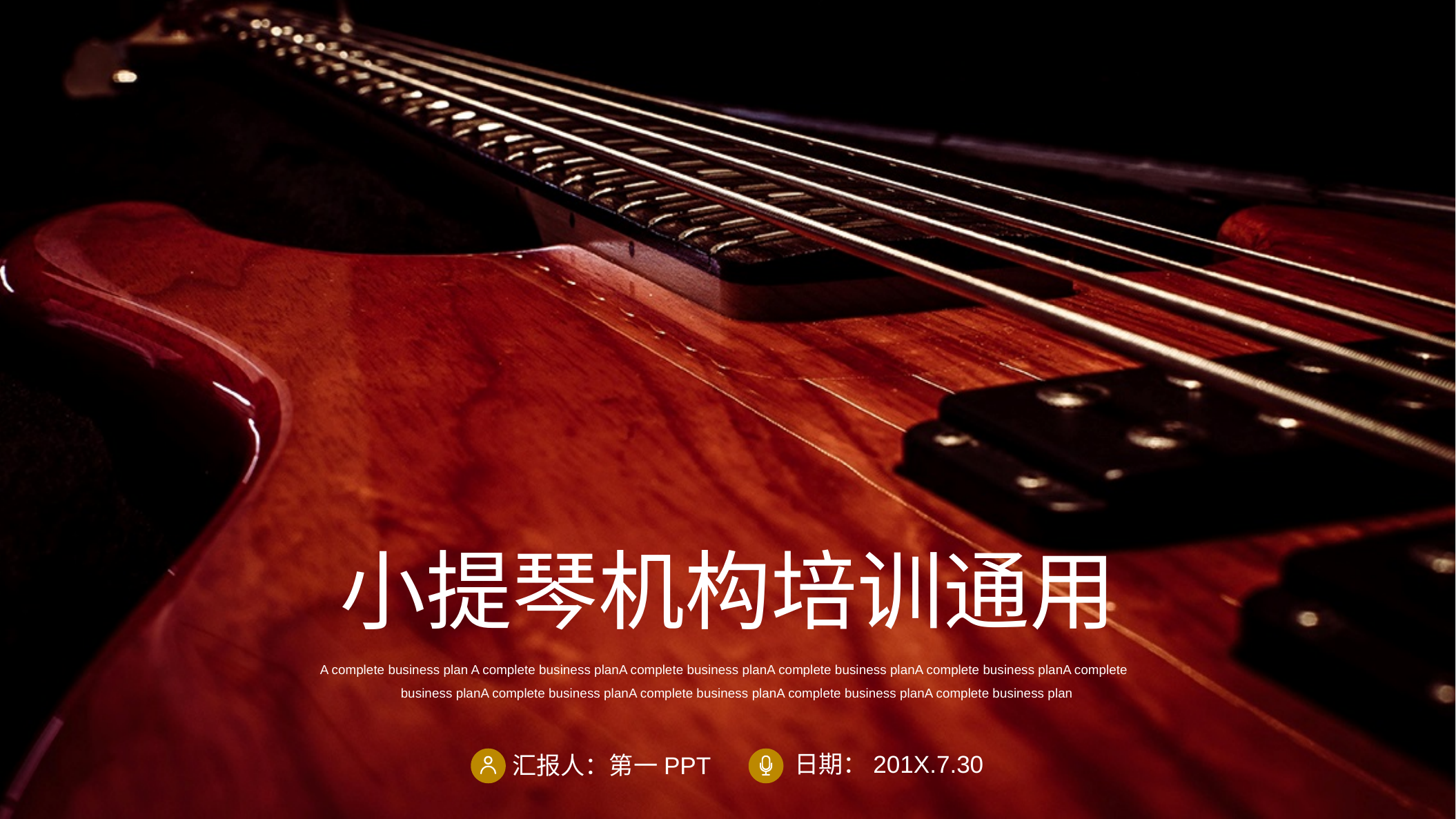

小提琴机构培训通用
A complete business plan A complete business planA complete business planA complete business planA complete business planA complete business planA complete business planA complete business planA complete business planA complete business plan
日期：201X.7.30
汇报人：第一PPT